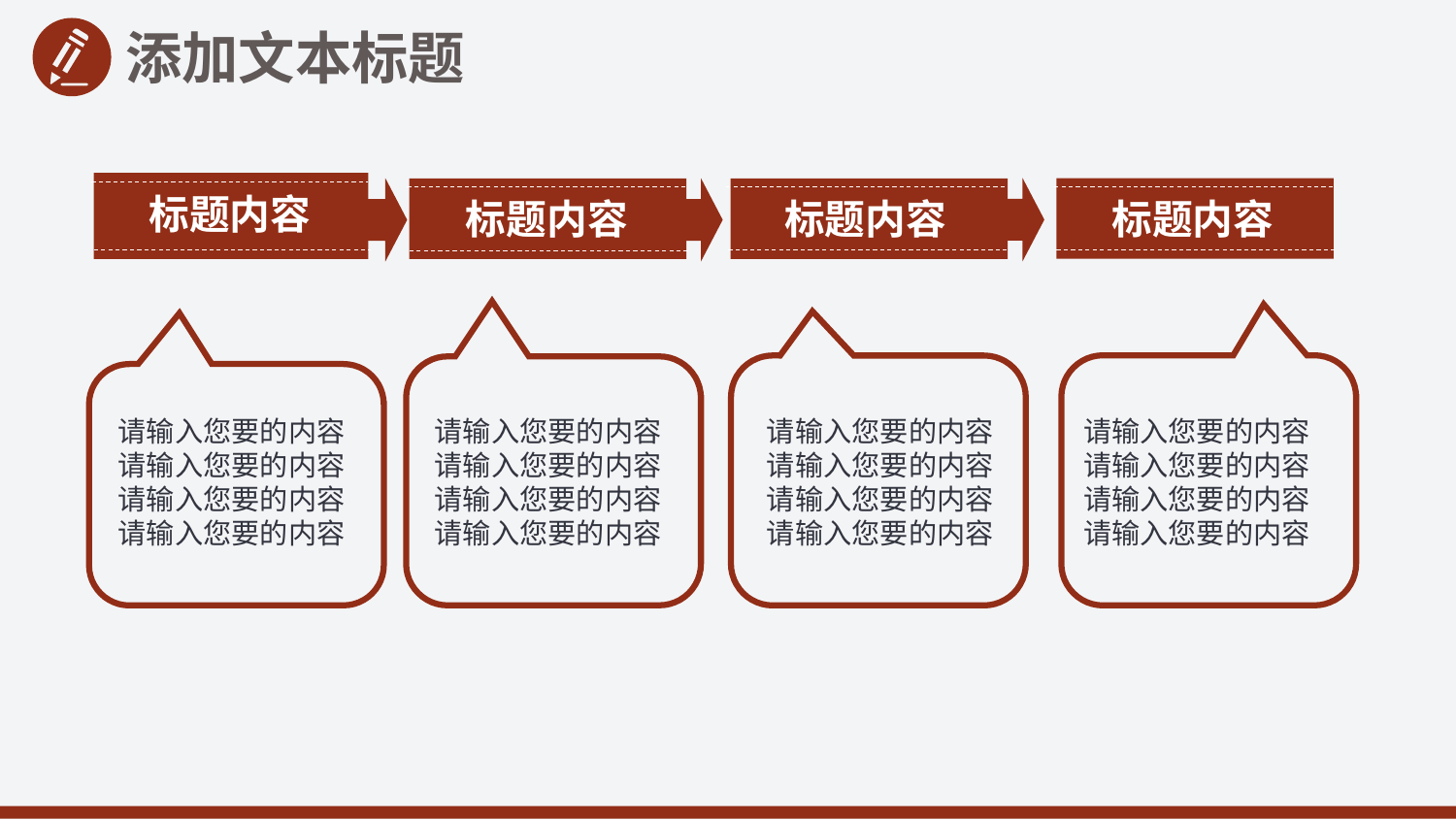

添加文本标题

标题内容

标题内容

标题内容

标题内容

请输入您要的内容
请输入您要的内容
请输入您要的内容
请输入您要的内容

请输入您要的内容
请输入您要的内容
请输入您要的内容
请输入您要的内容

请输入您要的内容
请输入您要的内容
请输入您要的内容
请输入您要的内容

请输入您要的内容
请输入您要的内容
请输入您要的内容
请输入您要的内容